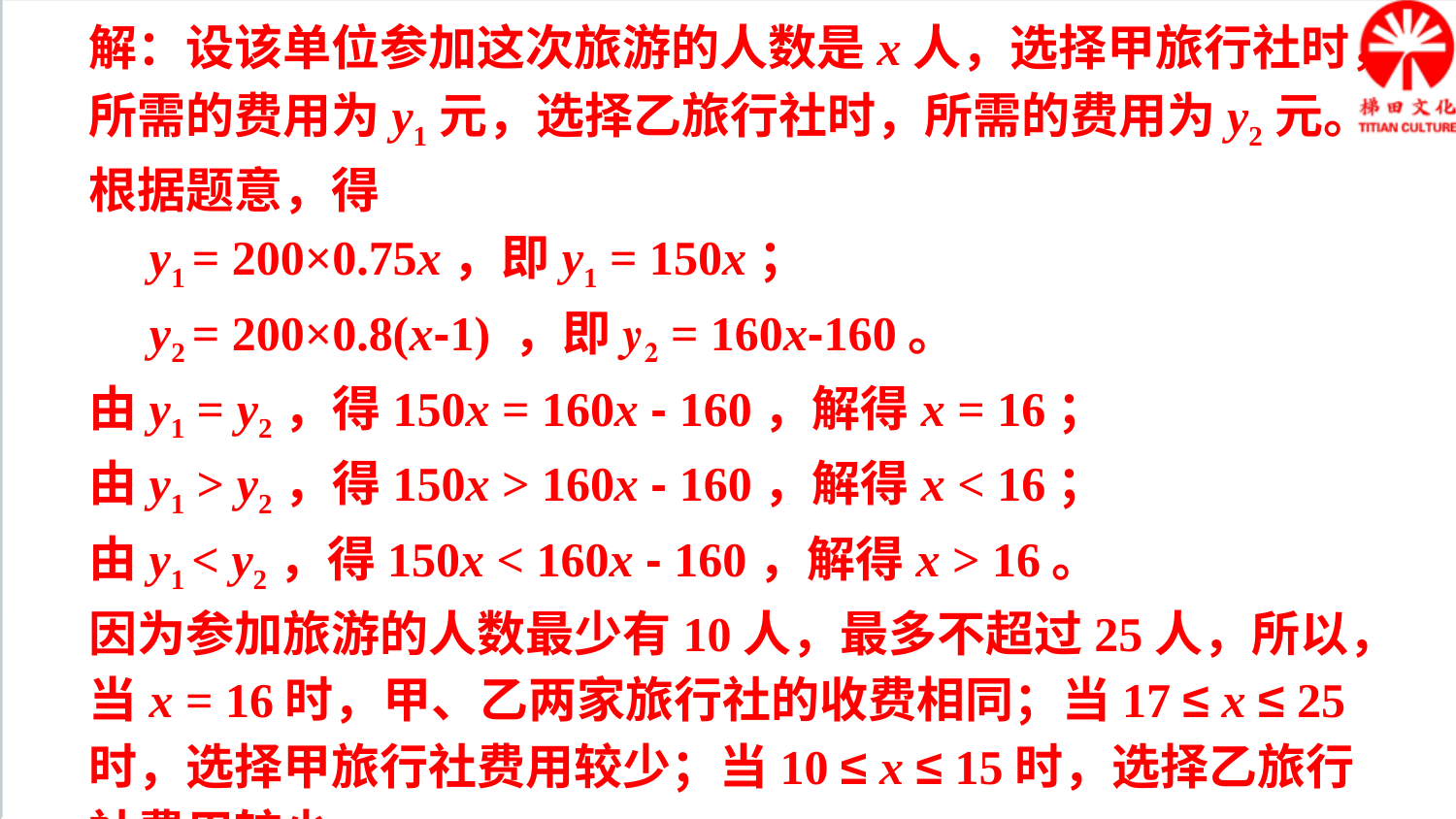

解：设该单位参加这次旅游的人数是x人，选择甲旅行社时，所需的费用为y1元，选择乙旅行社时，所需的费用为y2元。根据题意，得
     y1 = 200×0.75x，即y1 = 150x；
     y2 = 200×0.8(x-1) ，即y2 = 160x-160。
由y1 = y2，得150x = 160x - 160，解得x = 16；
由y1 > y2，得150x > 160x - 160，解得x < 16；
由y1 < y2，得150x < 160x - 160，解得x > 16。
因为参加旅游的人数最少有10人，最多不超过25人，所以，当x = 16时，甲、乙两家旅行社的收费相同；当17 ≤ x ≤ 25时，选择甲旅行社费用较少；当10 ≤ x ≤ 15时，选择乙旅行社费用较少。